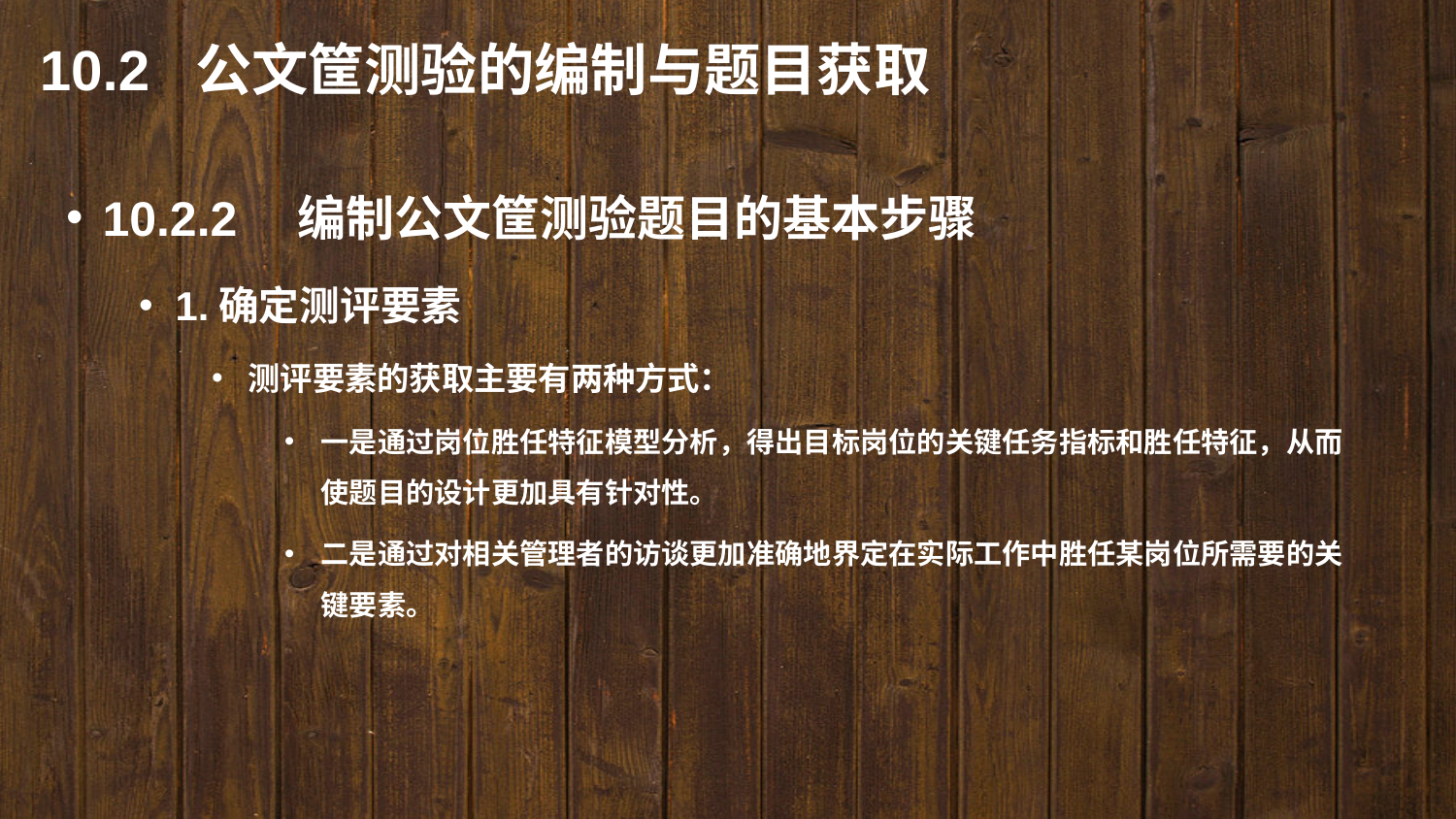

10.2  公文筐测验的编制与题目获取
10.2.2　编制公文筐测验题目的基本步骤
1.确定测评要素
测评要素的获取主要有两种方式：
一是通过岗位胜任特征模型分析，得出目标岗位的关键任务指标和胜任特征，从而使题目的设计更加具有针对性。
二是通过对相关管理者的访谈更加准确地界定在实际工作中胜任某岗位所需要的关键要素。